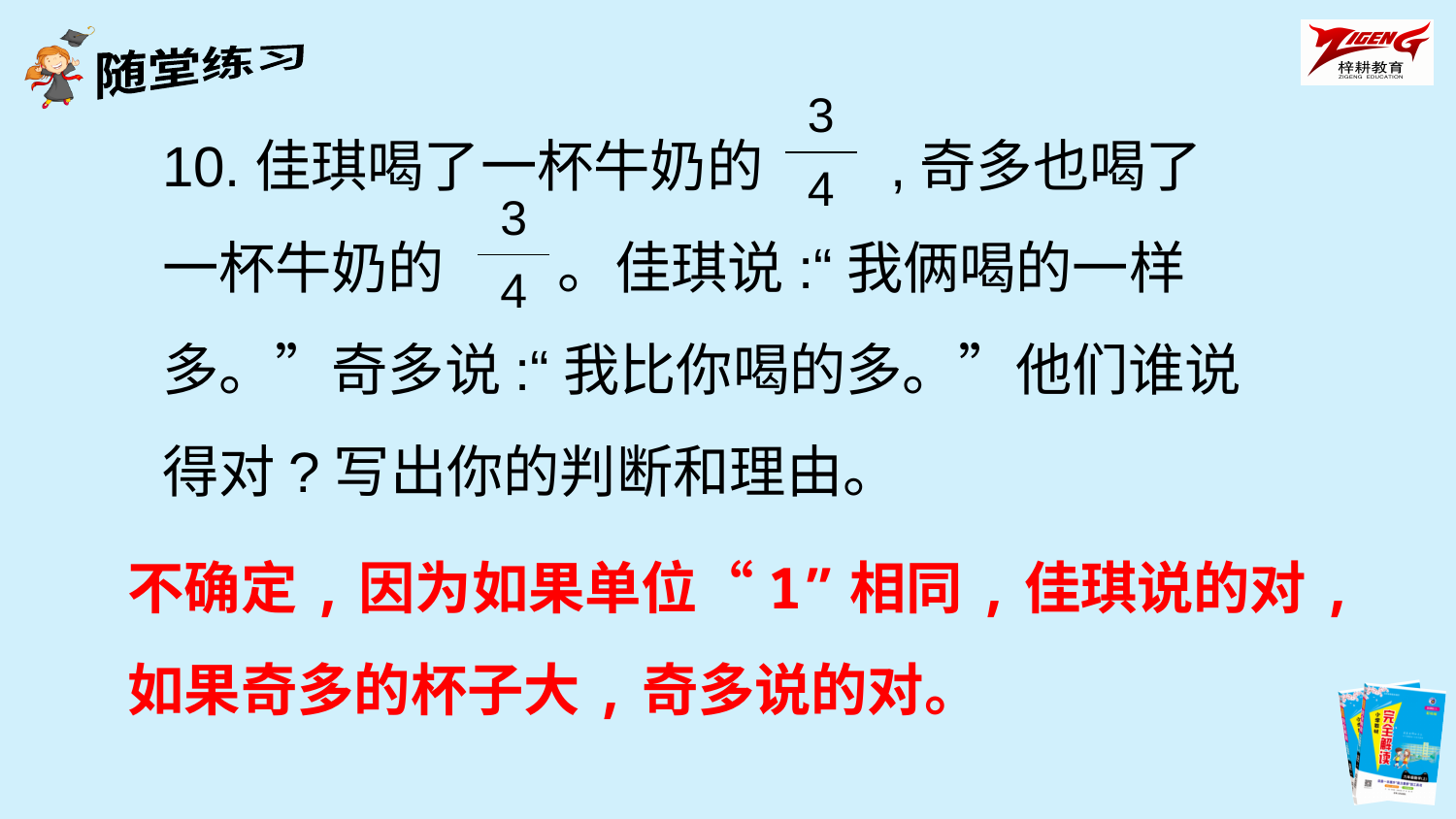

| 3 |
| --- |
| 4 |
10.佳琪喝了一杯牛奶的         ,奇多也喝了一杯牛奶的         。佳琪说:“我俩喝的一样多。”奇多说:“我比你喝的多。”他们谁说得对?写出你的判断和理由。
| 3 |
| --- |
| 4 |
不确定,因为如果单位“1”相同,佳琪说的对,如果奇多的杯子大,奇多说的对。